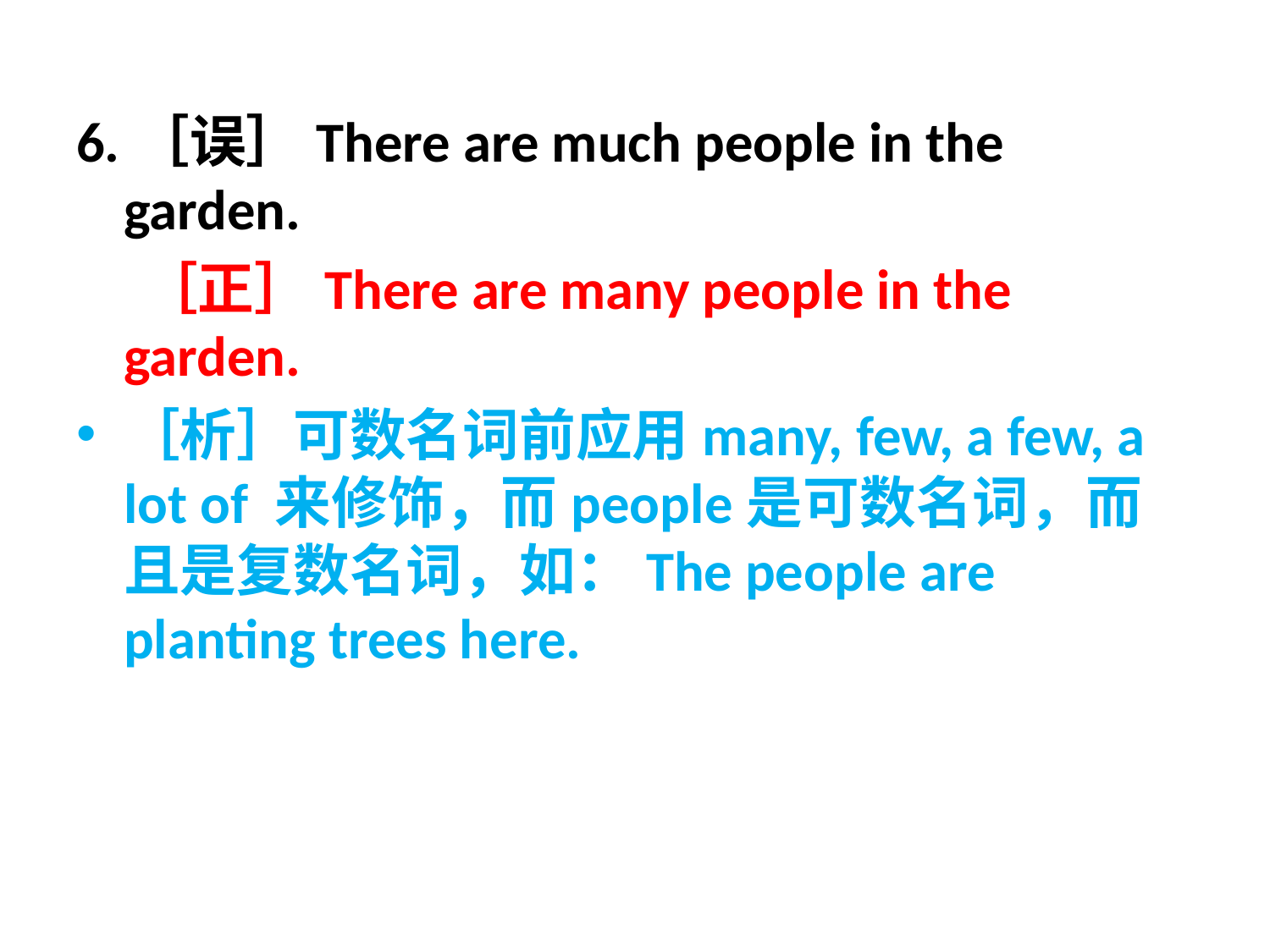

6.［误］There are much people in the garden.
    ［正］There are many people in the garden.
［析］可数名词前应用many, few, a few, a lot of 来修饰，而people是可数名词，而且是复数名词，如：The people are planting trees here.